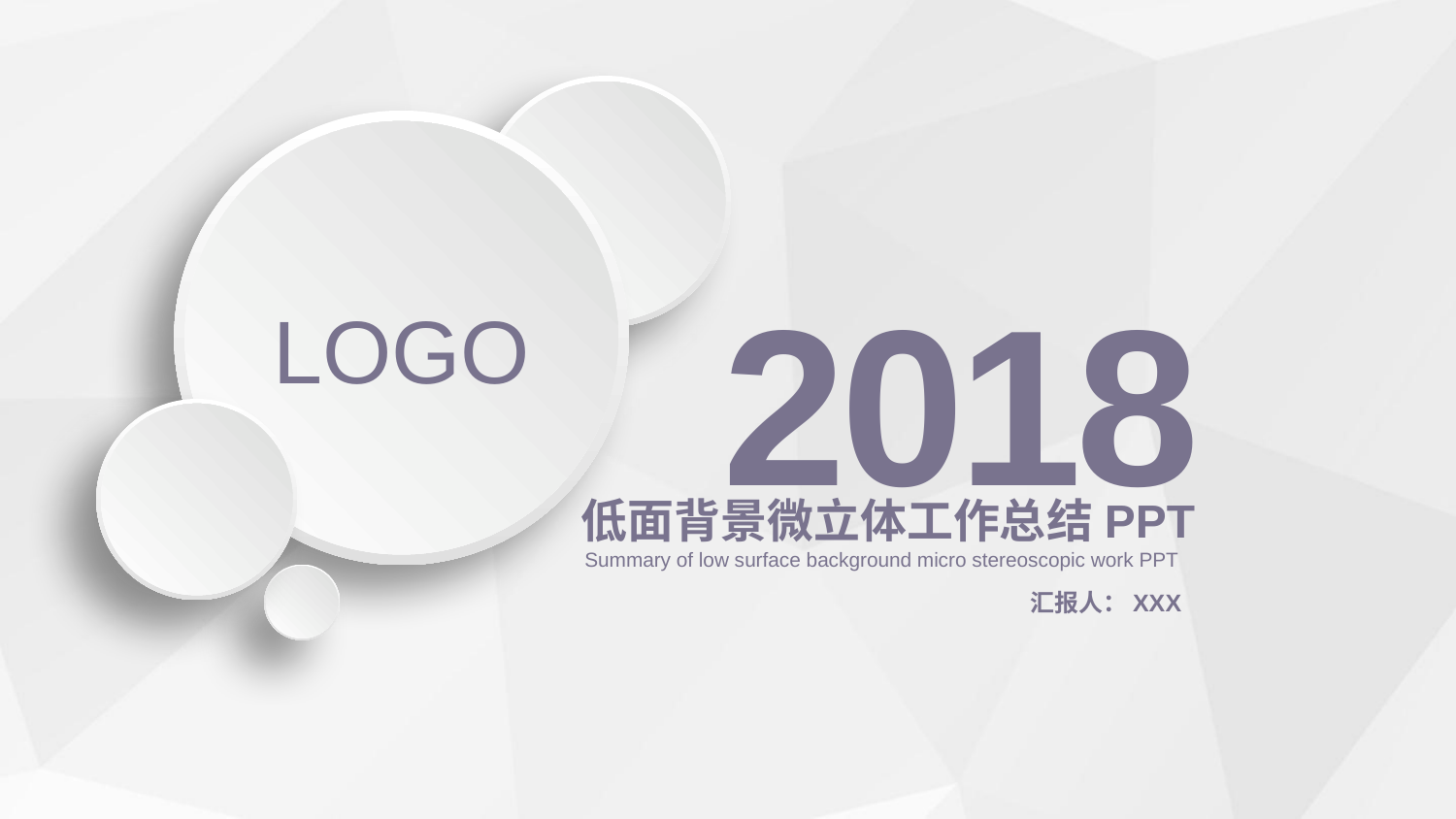

LOGO

2018

低面背景微立体工作总结PPT
Summary of low surface background micro stereoscopic work PPT

汇报人：XXX